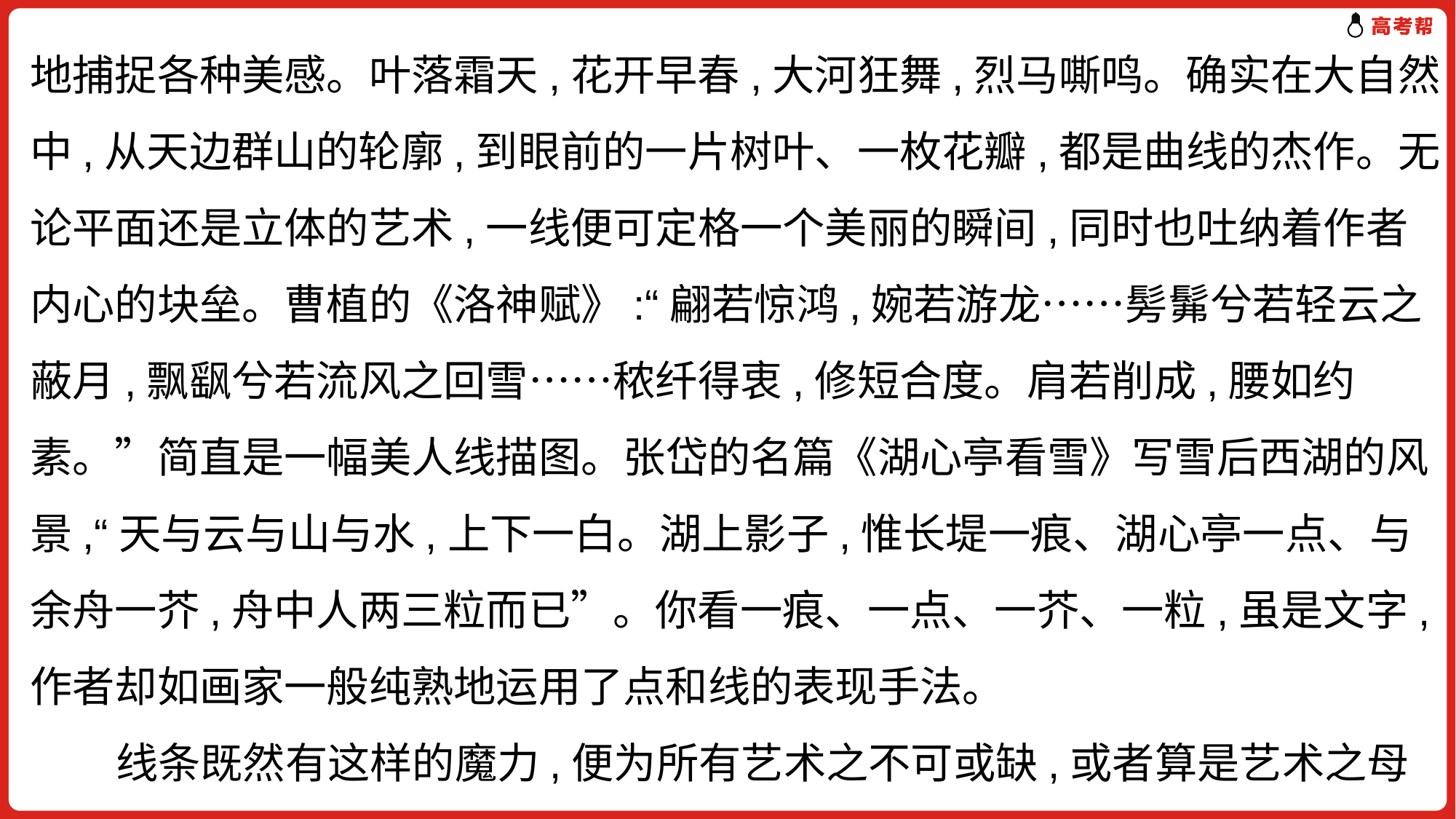

地捕捉各种美感。叶落霜天,花开早春,大河狂舞,烈马嘶鸣。确实在大自然中,从天边群山的轮廓,到眼前的一片树叶、一枚花瓣,都是曲线的杰作。无论平面还是立体的艺术,一线便可定格一个美丽的瞬间,同时也吐纳着作者内心的块垒。曹植的《洛神赋》:“翩若惊鸿,婉若游龙……髣髴兮若轻云之蔽月,飘飖兮若流风之回雪……秾纤得衷,修短合度。肩若削成,腰如约素。”简直是一幅美人线描图。张岱的名篇《湖心亭看雪》写雪后西湖的风景,“天与云与山与水,上下一白。湖上影子,惟长堤一痕、湖心亭一点、与余舟一芥,舟中人两三粒而已”。你看一痕、一点、一芥、一粒,虽是文字,作者却如画家一般纯熟地运用了点和线的表现手法。
        线条既然有这样的魔力,便为所有艺术之不可或缺,或者算是艺术之母了